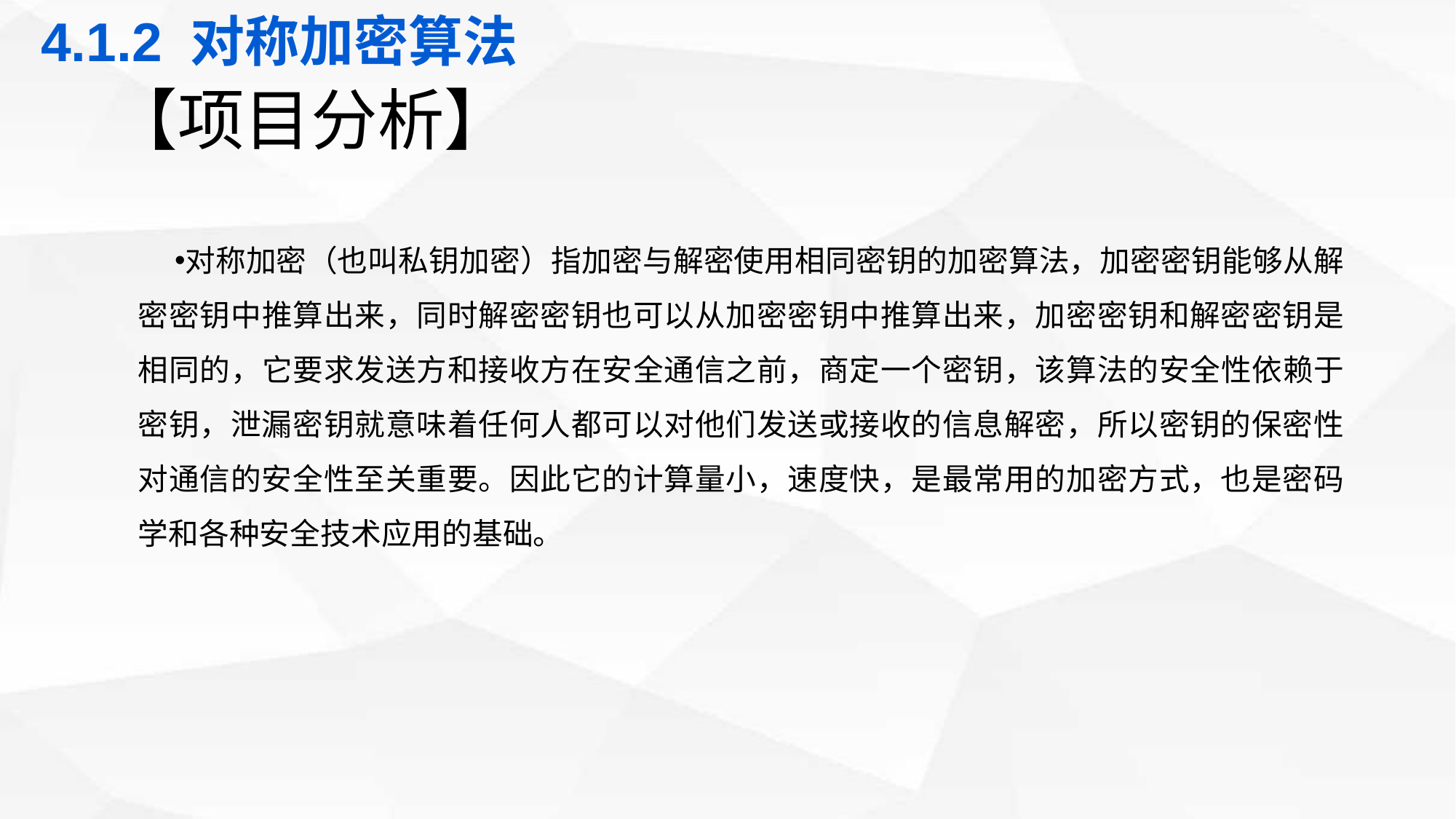

4.1.2 对称加密算法
# 【项目分析】
对称加密（也叫私钥加密）指加密与解密使用相同密钥的加密算法，加密密钥能够从解密密钥中推算出来，同时解密密钥也可以从加密密钥中推算出来，加密密钥和解密密钥是相同的，它要求发送方和接收方在安全通信之前，商定一个密钥，该算法的安全性依赖于密钥，泄漏密钥就意味着任何人都可以对他们发送或接收的信息解密，所以密钥的保密性对通信的安全性至关重要。因此它的计算量小，速度快，是最常用的加密方式，也是密码学和各种安全技术应用的基础。